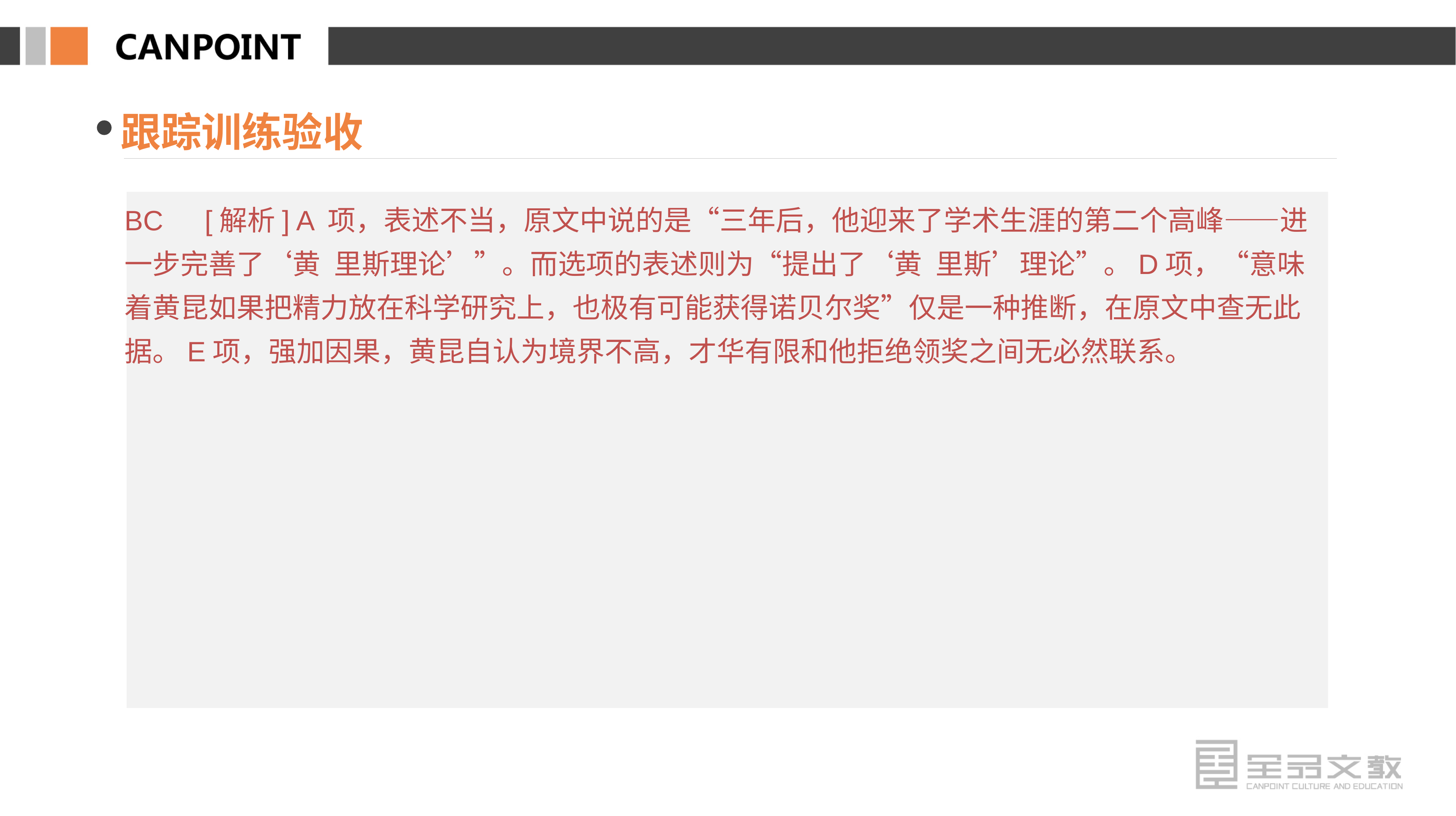

跟踪训练验收

BC　[解析] A 项，表述不当，原文中说的是“三年后，他迎来了学术生涯的第二个高峰——进一步完善了‘黄­里斯理论’”。而选项的表述则为“提出了‘黄­里斯’理论”。D项，“意味着黄昆如果把精力放在科学研究上，也极有可能获得诺贝尔奖”仅是一种推断，在原文中查无此据。E项，强加因果，黄昆自认为境界不高，才华有限和他拒绝领奖之间无必然联系。